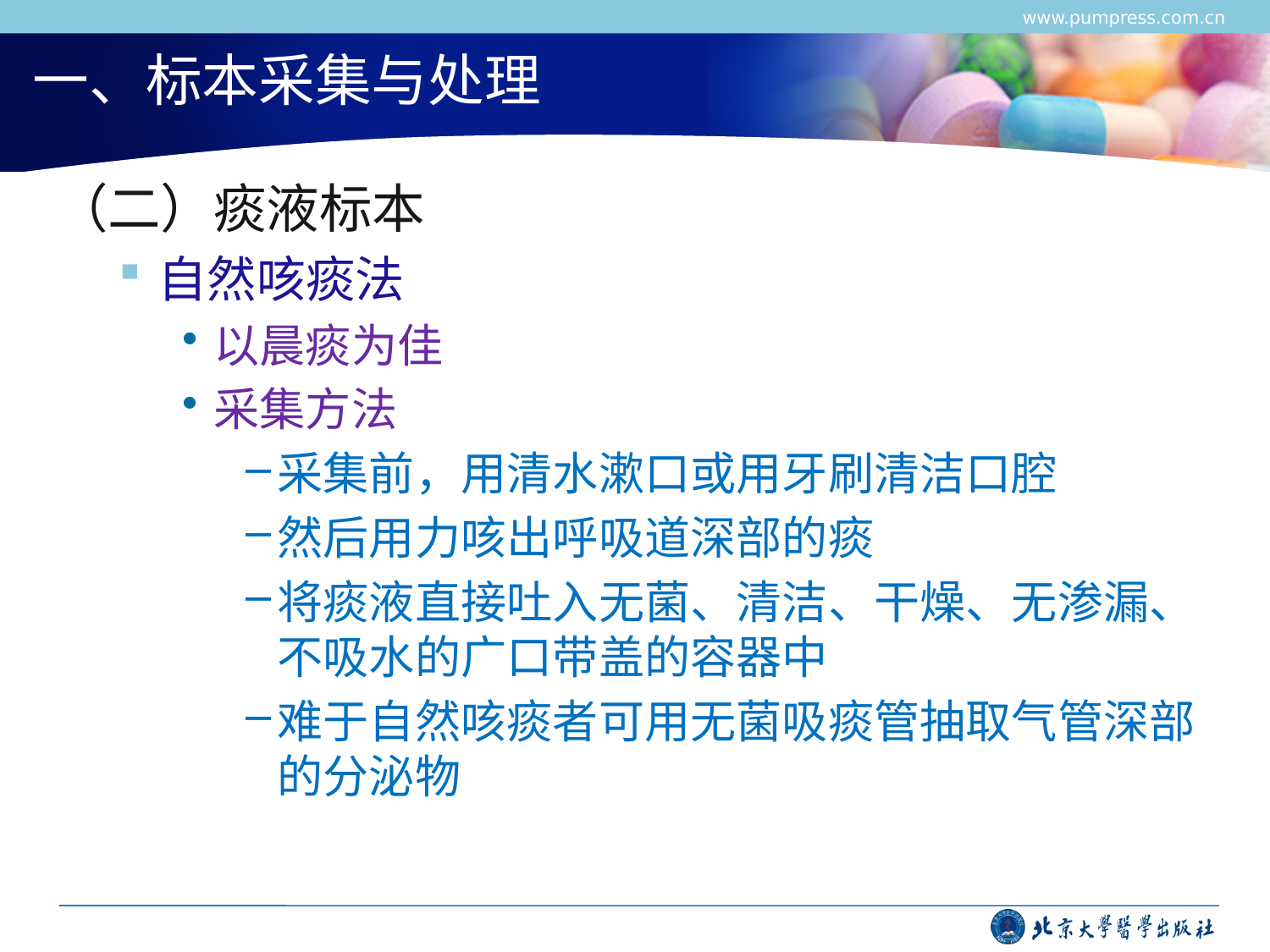

www.pumpress.com.cn
# 一、标本采集与处理
（二）痰液标本
自然咳痰法
以晨痰为佳
采集方法
采集前，用清水漱口或用牙刷清洁口腔
然后用力咳出呼吸道深部的痰
将痰液直接吐入无菌、清洁、干燥、无渗漏、不吸水的广口带盖的容器中
难于自然咳痰者可用无菌吸痰管抽取气管深部的分泌物